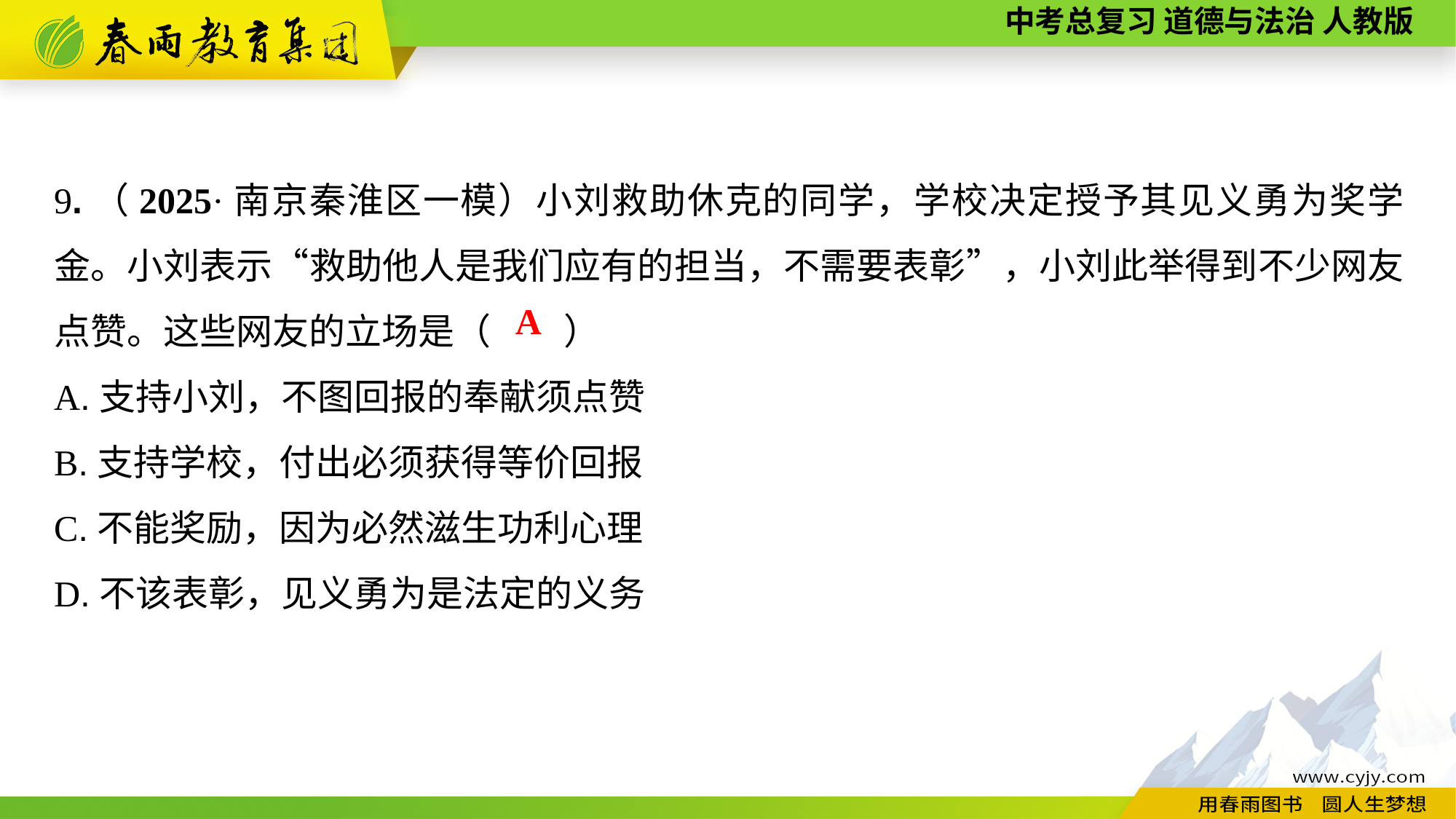

9.（2025·南京秦淮区一模）小刘救助休克的同学，学校决定授予其见义勇为奖学金。小刘表示“救助他人是我们应有的担当，不需要表彰”，小刘此举得到不少网友点赞。这些网友的立场是（　　）
A.支持小刘，不图回报的奉献须点赞
B.支持学校，付出必须获得等价回报
C.不能奖励，因为必然滋生功利心理
D.不该表彰，见义勇为是法定的义务
A